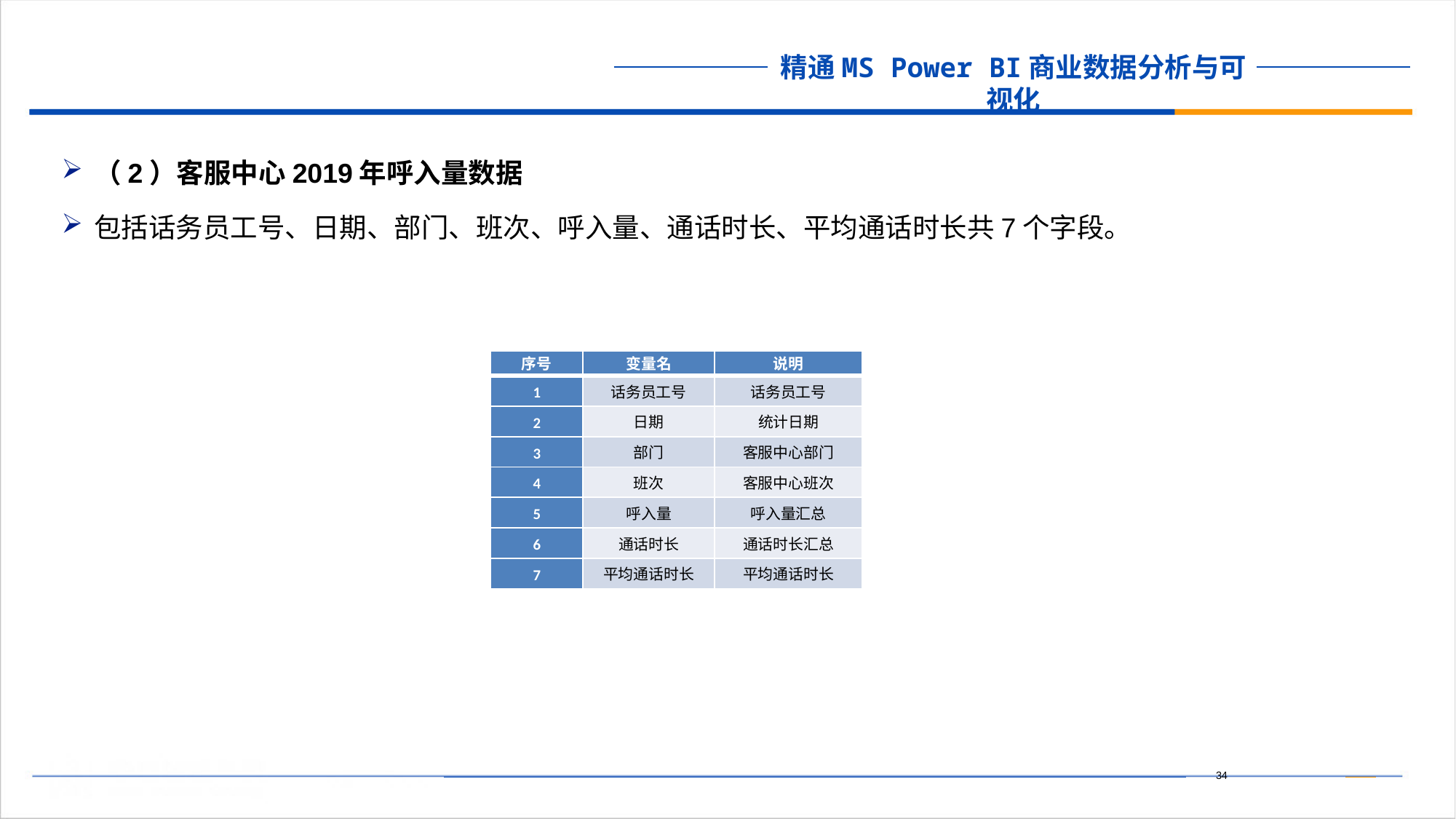

（2）客服中心2019年呼入量数据
包括话务员工号、日期、部门、班次、呼入量、通话时长、平均通话时长共7个字段。
| 序号 | 变量名 | 说明 |
| --- | --- | --- |
| 1 | 话务员工号 | 话务员工号 |
| 2 | 日期 | 统计日期 |
| 3 | 部门 | 客服中心部门 |
| 4 | 班次 | 客服中心班次 |
| 5 | 呼入量 | 呼入量汇总 |
| 6 | 通话时长 | 通话时长汇总 |
| 7 | 平均通话时长 | 平均通话时长 |